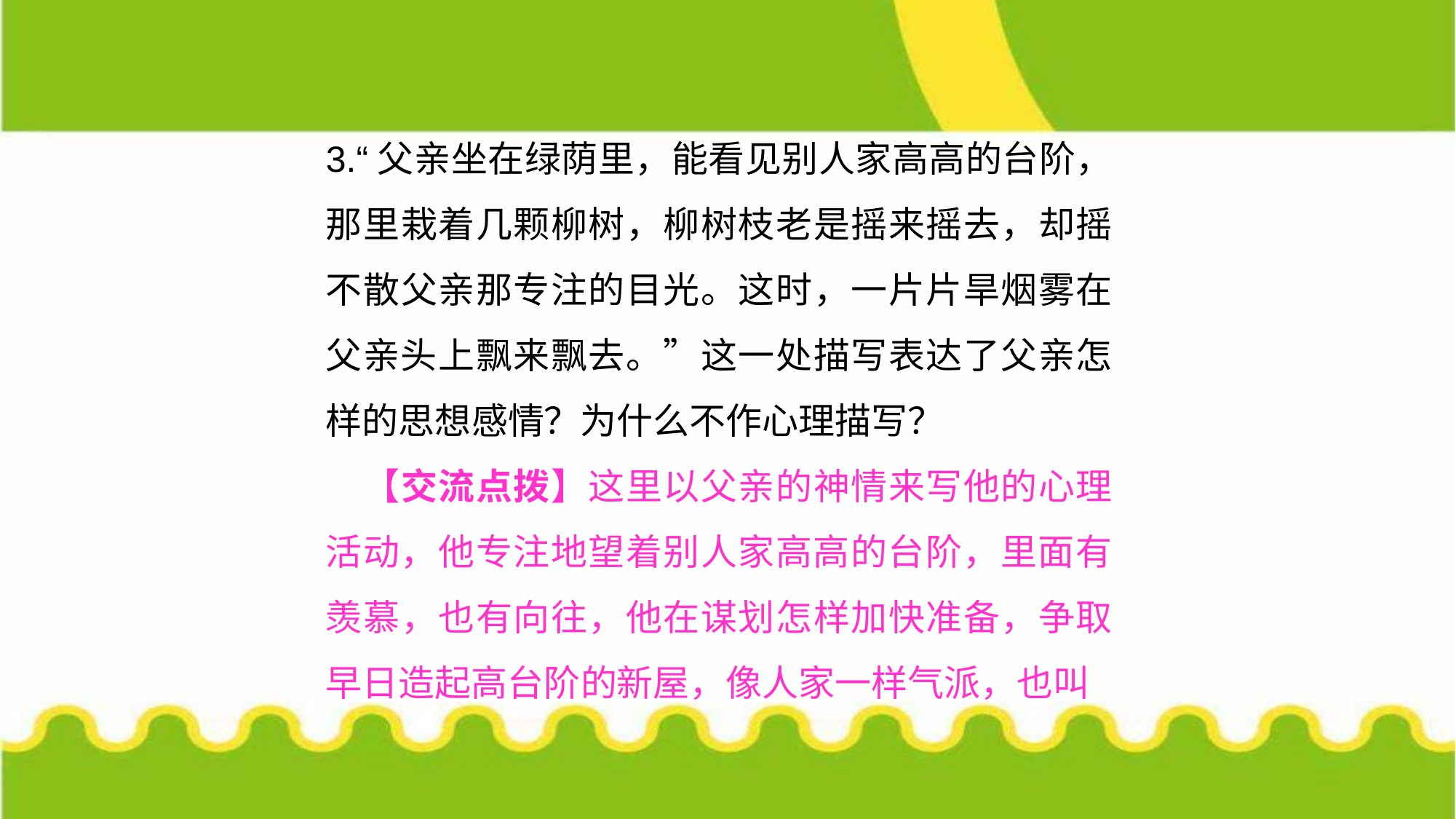

3.“父亲坐在绿荫里，能看见别人家高高的台阶，那里栽着几颗柳树，柳树枝老是摇来摇去，却摇不散父亲那专注的目光。这时，一片片旱烟雾在父亲头上飘来飘去。”这一处描写表达了父亲怎样的思想感情？为什么不作心理描写？
   【交流点拨】这里以父亲的神情来写他的心理活动，他专注地望着别人家高高的台阶，里面有羡慕，也有向往，他在谋划怎样加快准备，争取早日造起高台阶的新屋，像人家一样气派，也叫